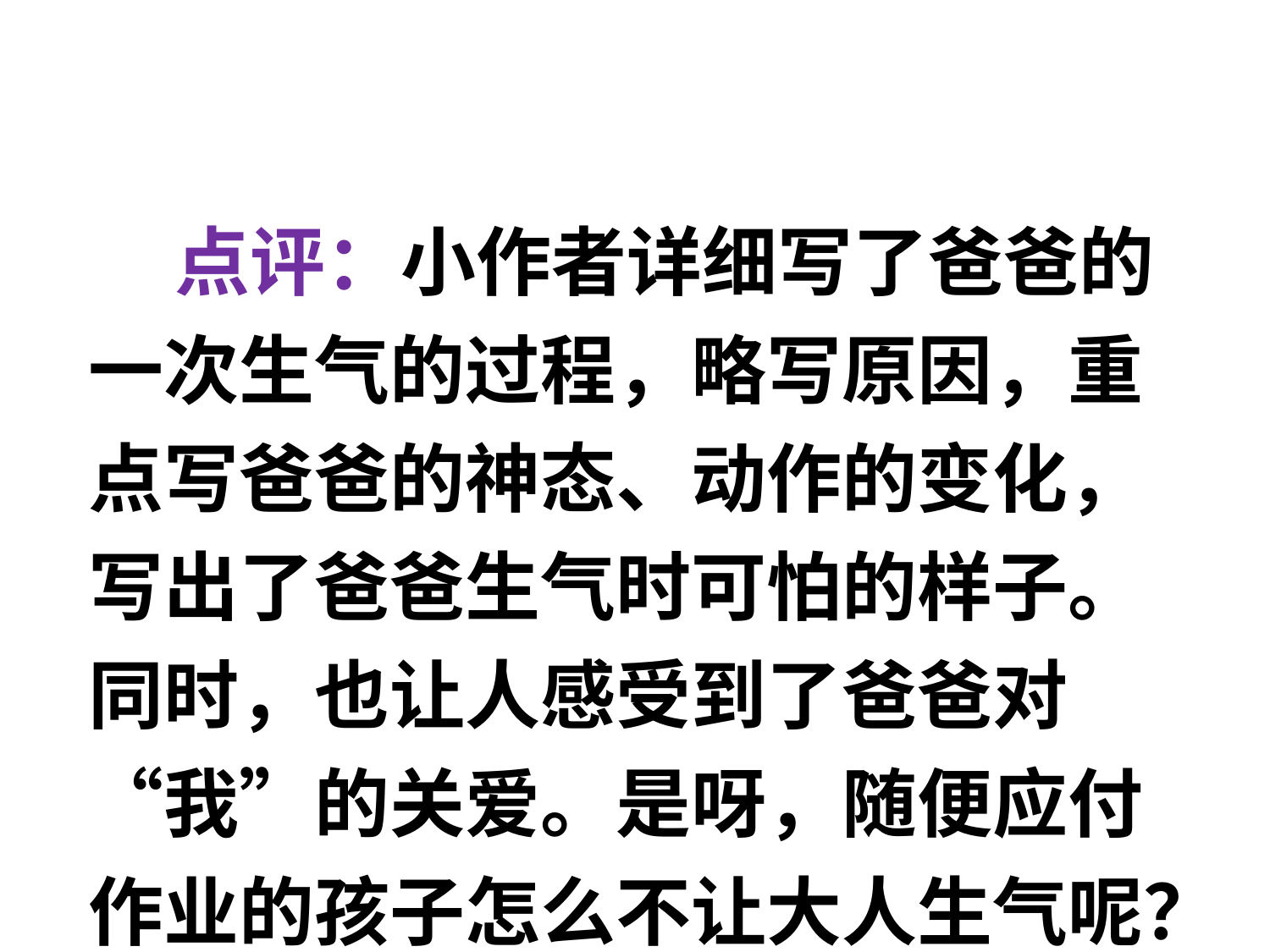

点评：小作者详细写了爸爸的一次生气的过程，略写原因，重点写爸爸的神态、动作的变化，写出了爸爸生气时可怕的样子。同时，也让人感受到了爸爸对“我”的关爱。是呀，随便应付作业的孩子怎么不让大人生气呢？有这种毛病的同学一定要改呀！